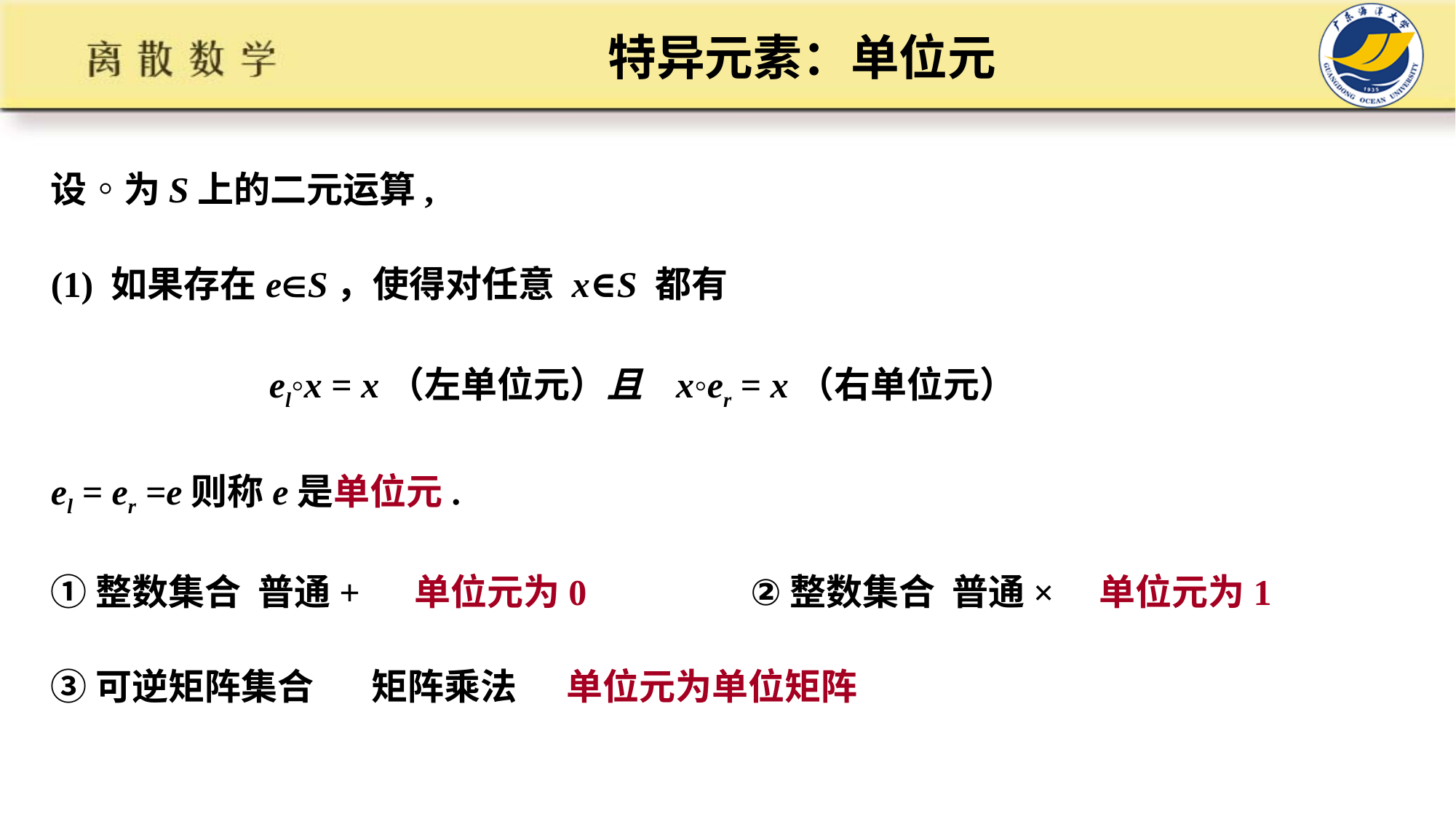

# 特异元素：单位元
设◦为S上的二元运算,
(1) 如果存在e∈S，使得对任意 x∈S 都有
                        el◦x = x（左单位元）且   x◦er = x（右单位元）
el = er =e则称e是单位元.
①整数集合  普通+     单位元为0                  ②整数集合  普通×    单位元为1
③可逆矩阵集合       矩阵乘法      单位元为单位矩阵